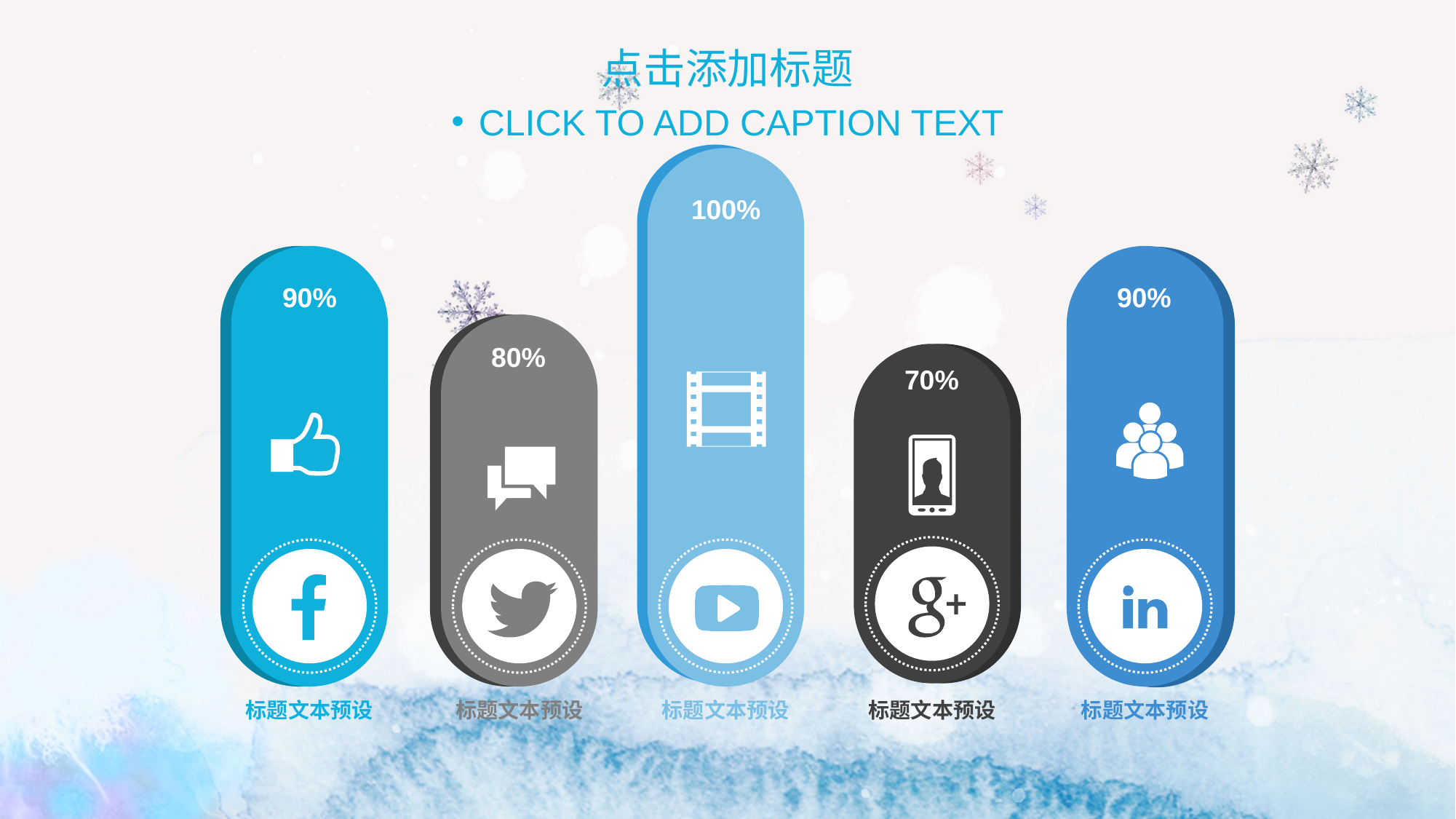

点击添加标题
CLICK TO ADD CAPTION TEXT

100%

90%
90%

80%

70%

标题文本预设
标题文本预设
标题文本预设
标题文本预设
标题文本预设